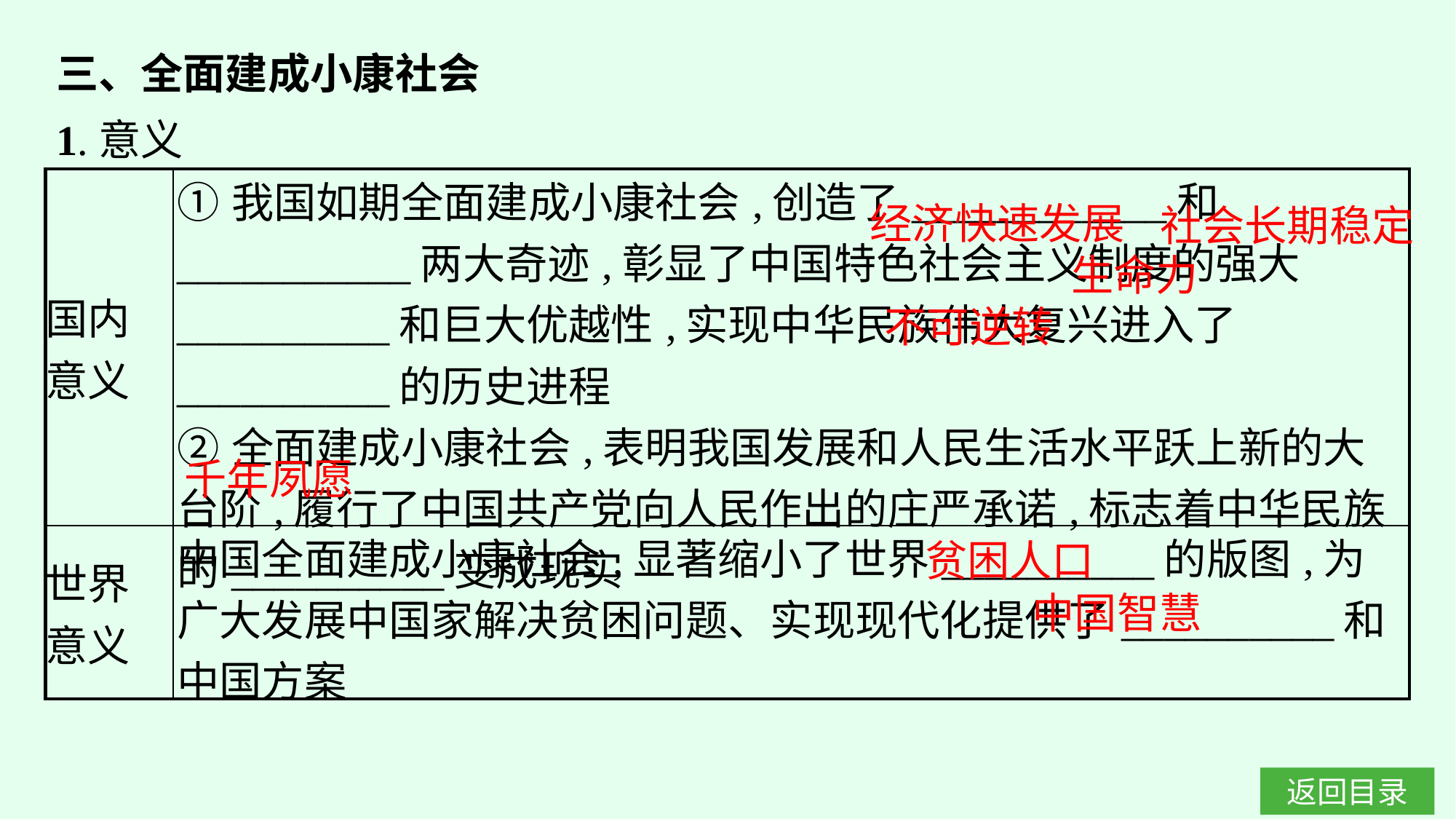

三、全面建成小康社会
1.意义
| 国内 意义 | ①我国如期全面建成小康社会,创造了\_\_\_\_\_\_\_\_\_\_\_\_和\_\_\_\_\_\_\_\_\_\_\_两大奇迹,彰显了中国特色社会主义制度的强大\_\_\_\_\_\_\_\_\_\_和巨大优越性,实现中华民族伟大复兴进入了\_\_\_\_\_\_\_\_\_\_的历史进程  ②全面建成小康社会,表明我国发展和人民生活水平跃上新的大台阶,履行了中国共产党向人民作出的庄严承诺,标志着中华民族的\_\_\_\_\_\_\_\_\_\_变成现实 |
| --- | --- |
| 世界 意义 | 中国全面建成小康社会,显著缩小了世界\_\_\_\_\_\_\_\_\_\_的版图,为广大发展中国家解决贫困问题、实现现代化提供了\_\_\_\_\_\_\_\_\_\_和中国方案 |
经济快速发展
社会长期稳定
生命力
不可逆转
千年夙愿
贫困人口
中国智慧